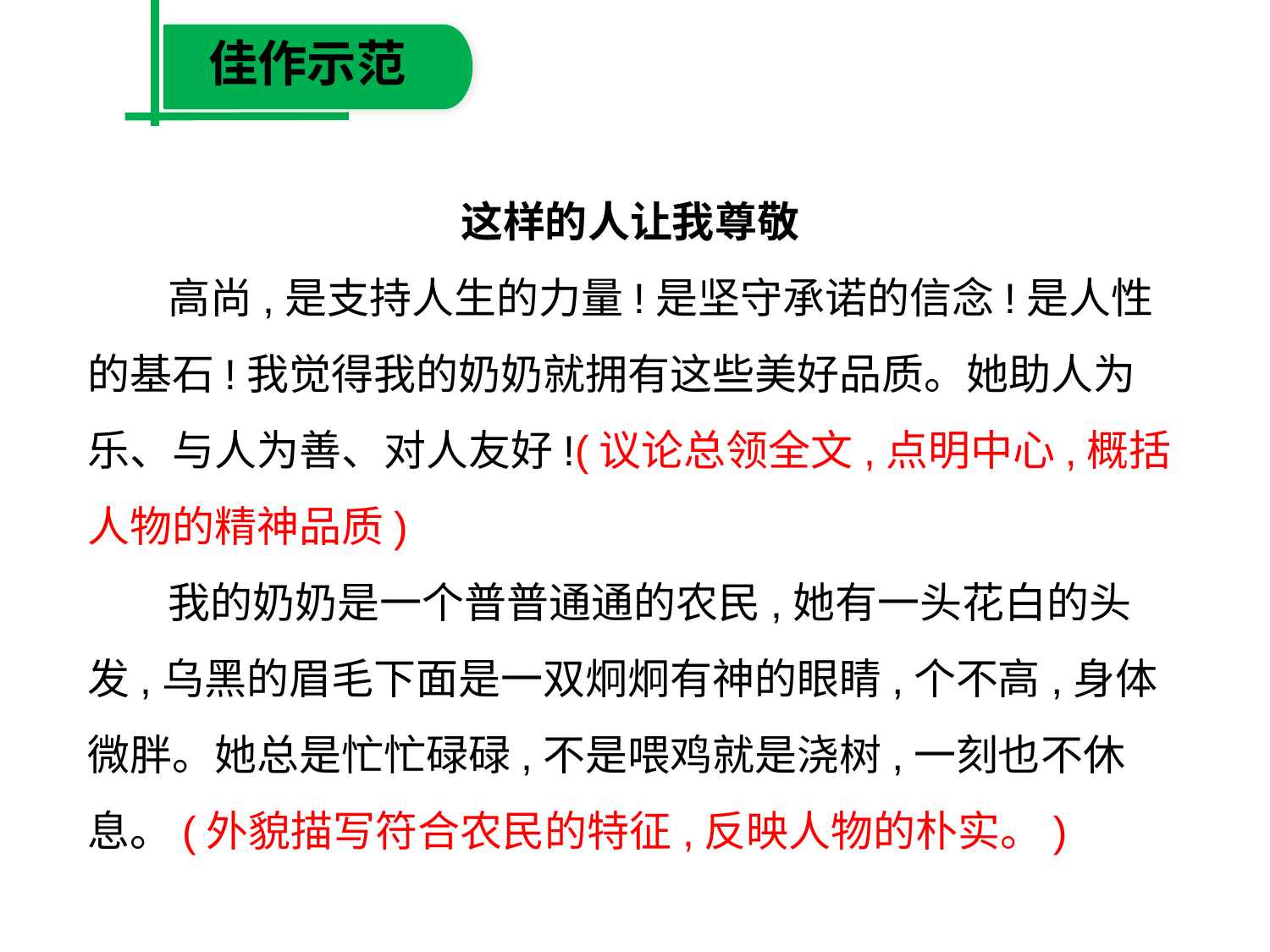

佳作示范
这样的人让我尊敬
　    高尚,是支持人生的力量!是坚守承诺的信念!是人性的基石!我觉得我的奶奶就拥有这些美好品质。她助人为乐、与人为善、对人友好!(议论总领全文,点明中心,概括人物的精神品质)
　    我的奶奶是一个普普通通的农民,她有一头花白的头发,乌黑的眉毛下面是一双炯炯有神的眼睛,个不高,身体微胖。她总是忙忙碌碌,不是喂鸡就是浇树,一刻也不休息。(外貌描写符合农民的特征,反映人物的朴实。)